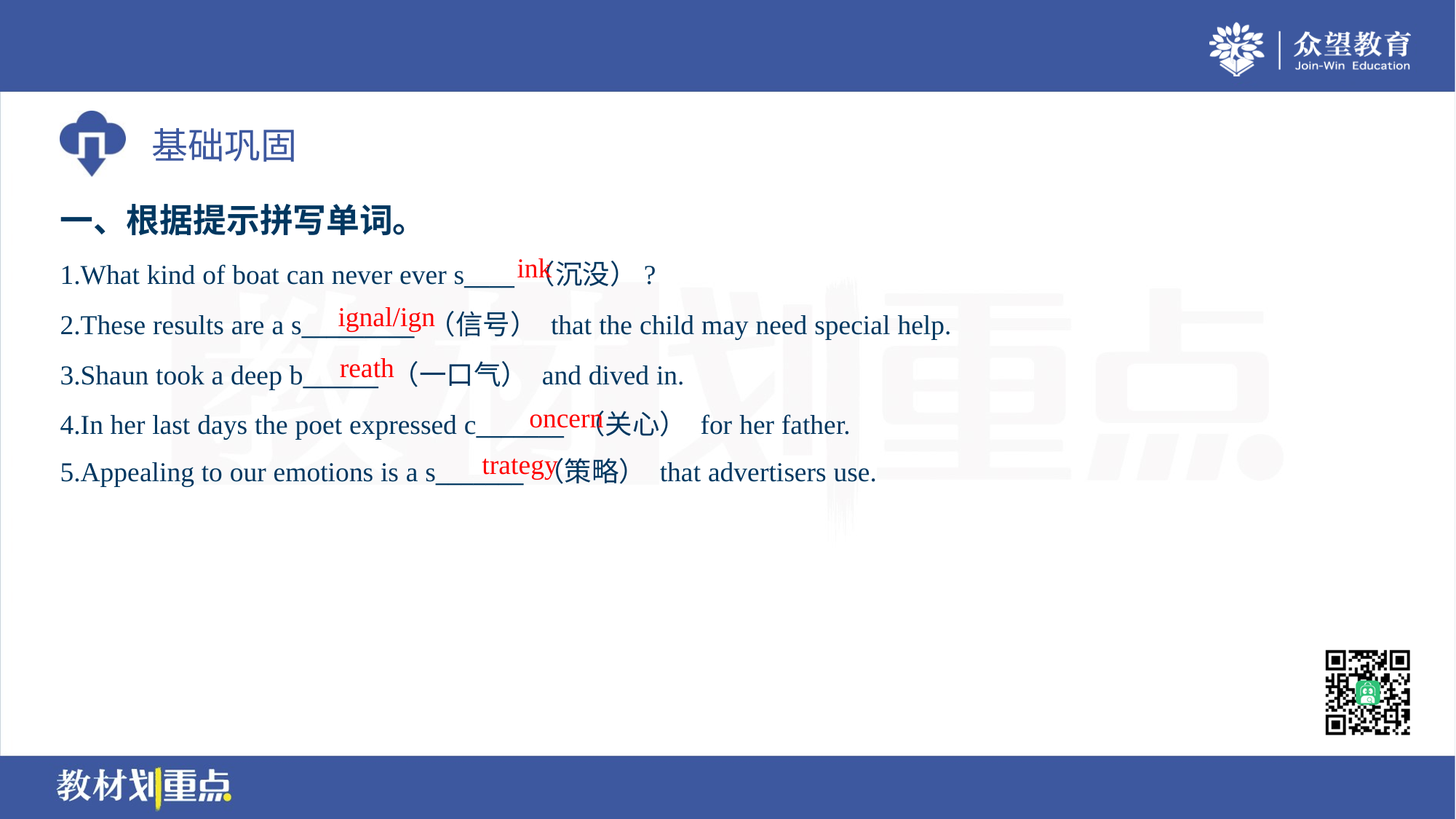

一、根据提示拼写单词。
ink
1.What kind of boat can never ever s____ （沉没）?
2.These results are a s_________ （信号） that the child may need special help.
3.Shaun took a deep b______ （一口气） and dived in.
4.In her last days the poet expressed c_______ （关心） for her father.
5.Appealing to our emotions is a s_______ （策略） that advertisers use.
ignal/ign
reath
oncern
trategy